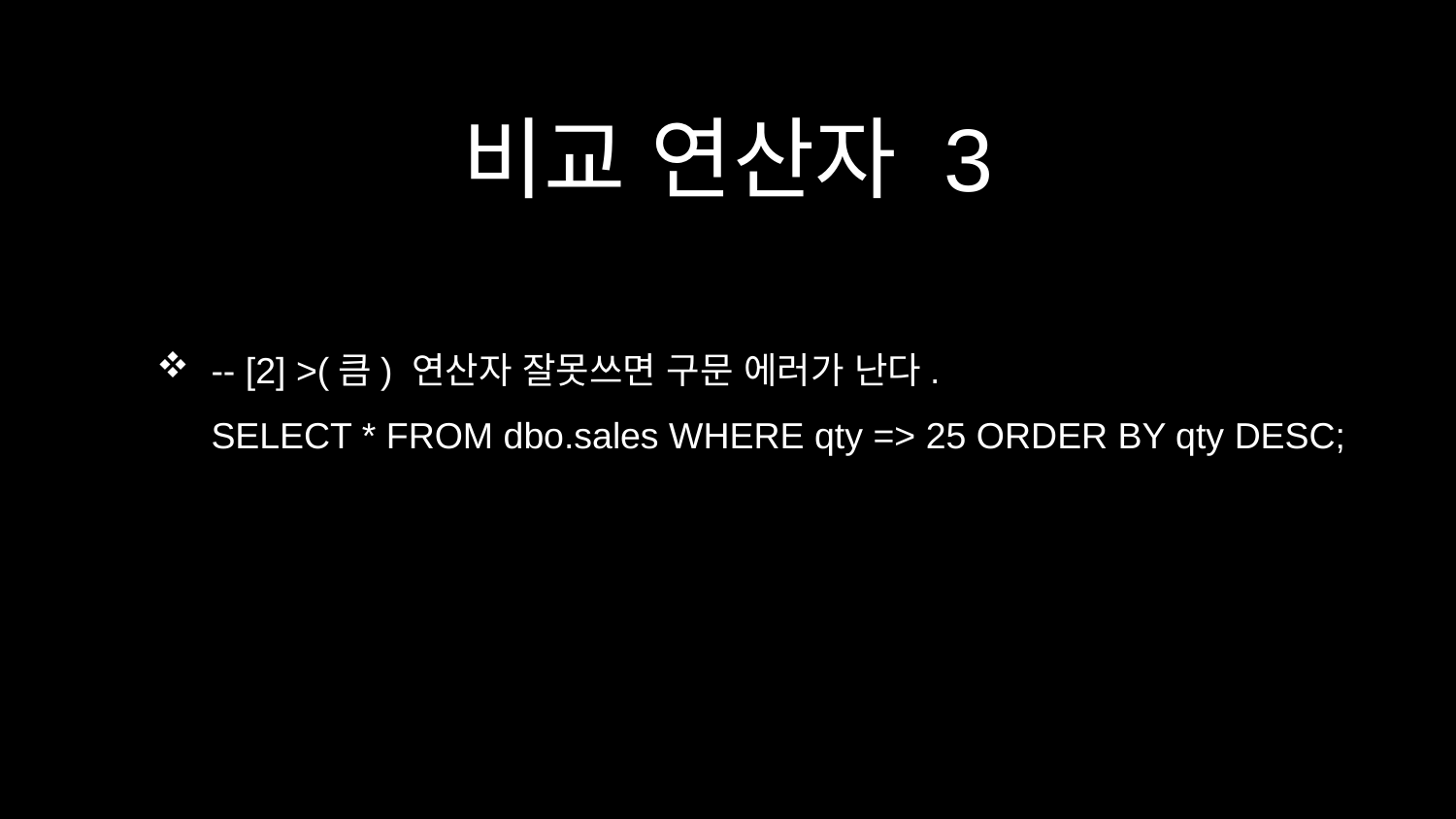

# 비교 연산자 3
-- [2] >(큼) 연산자 잘못쓰면 구문 에러가 난다.
SELECT * FROM dbo.sales WHERE qty => 25 ORDER BY qty DESC;